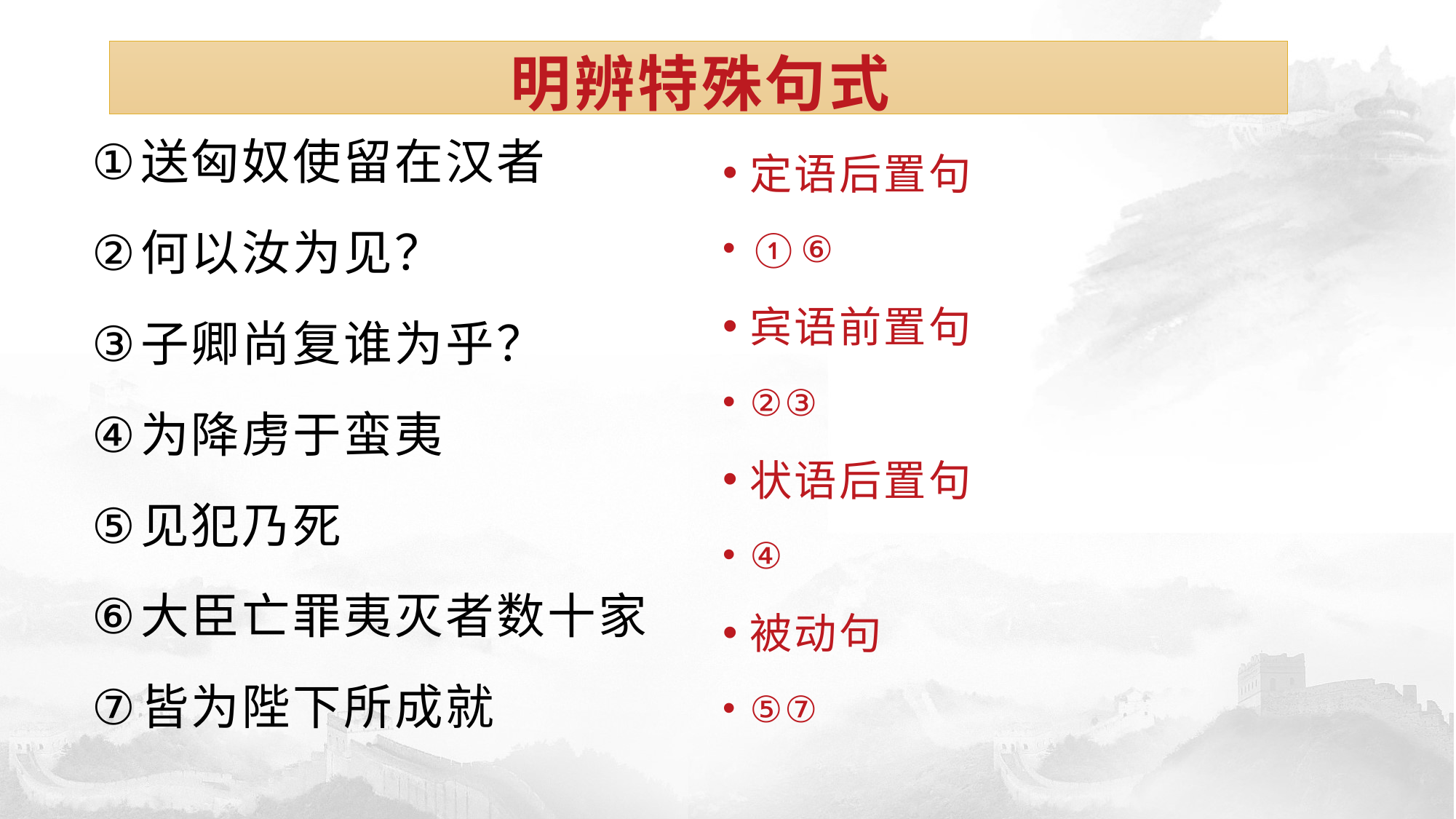

# 明辨特殊句式
送匈奴使留在汉者
何以汝为见？
子卿尚复谁为乎？
为降虏于蛮夷
见犯乃死
大臣亡罪夷灭者数十家
皆为陛下所成就
定语后置句
①⑥
宾语前置句
②③
状语后置句
④
被动句
⑤⑦